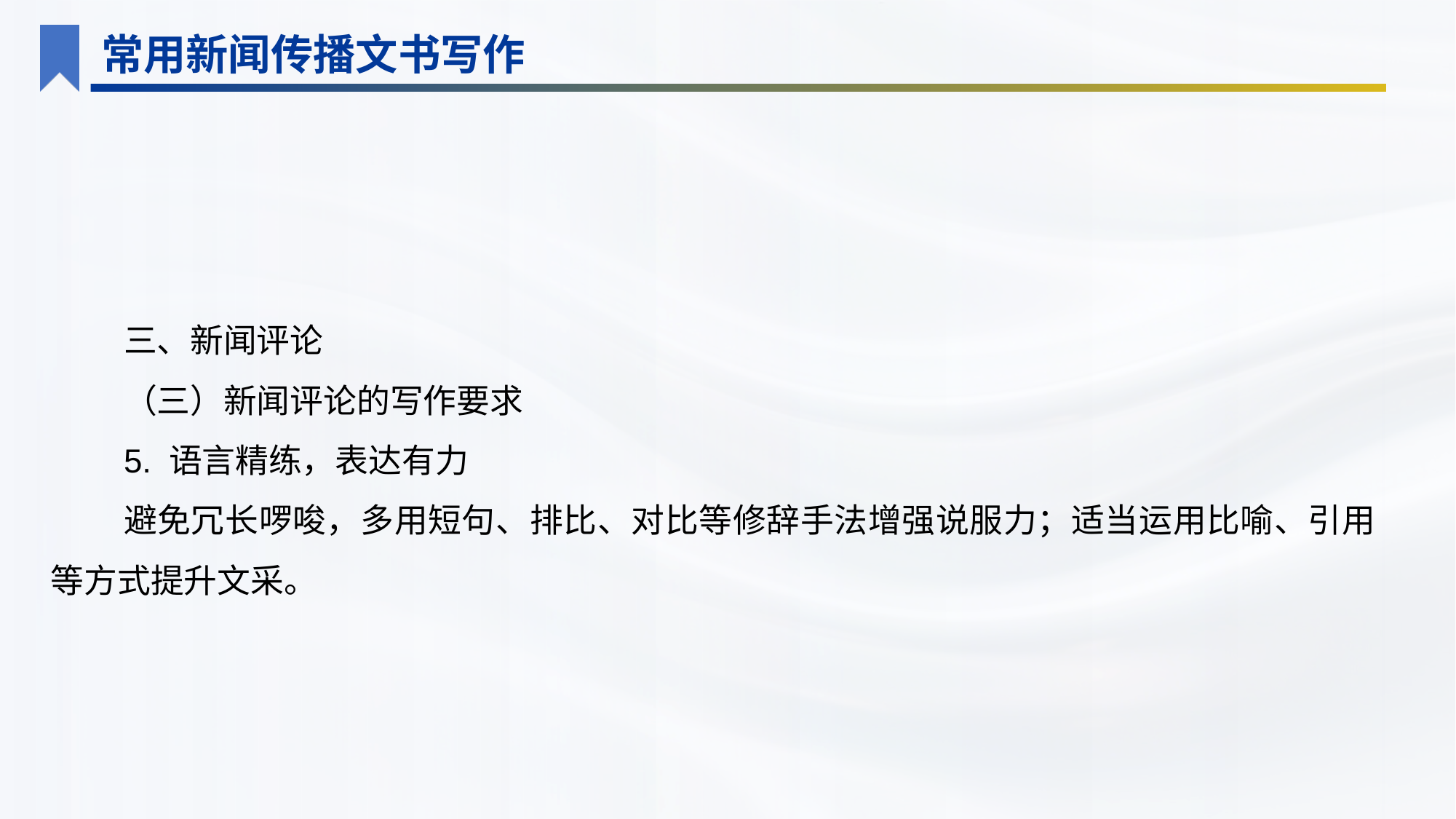

常用新闻传播文书写作
三、新闻评论
（三）新闻评论的写作要求
5. 语言精练，表达有力
避免冗长啰唆，多用短句、排比、对比等修辞手法增强说服力；适当运用比喻、引用等方式提升文采。